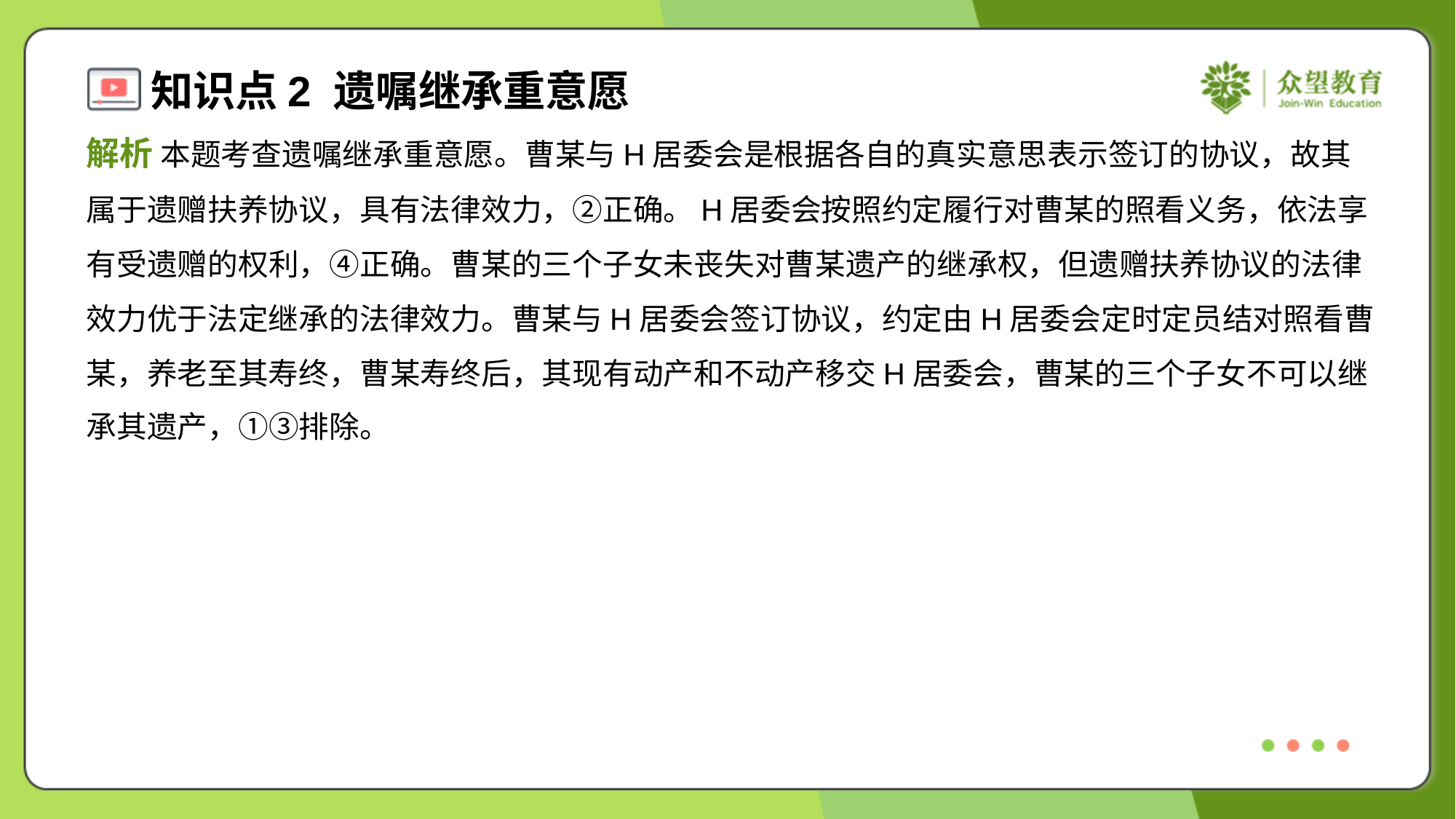

解析 本题考查遗嘱继承重意愿。曹某与H居委会是根据各自的真实意思表示签订的协议，故其
属于遗赠扶养协议，具有法律效力，②正确。H居委会按照约定履行对曹某的照看义务，依法享
有受遗赠的权利，④正确。曹某的三个子女未丧失对曹某遗产的继承权，但遗赠扶养协议的法律
效力优于法定继承的法律效力。曹某与H居委会签订协议，约定由H居委会定时定员结对照看曹
某，养老至其寿终，曹某寿终后，其现有动产和不动产移交H居委会，曹某的三个子女不可以继
承其遗产，①③排除。